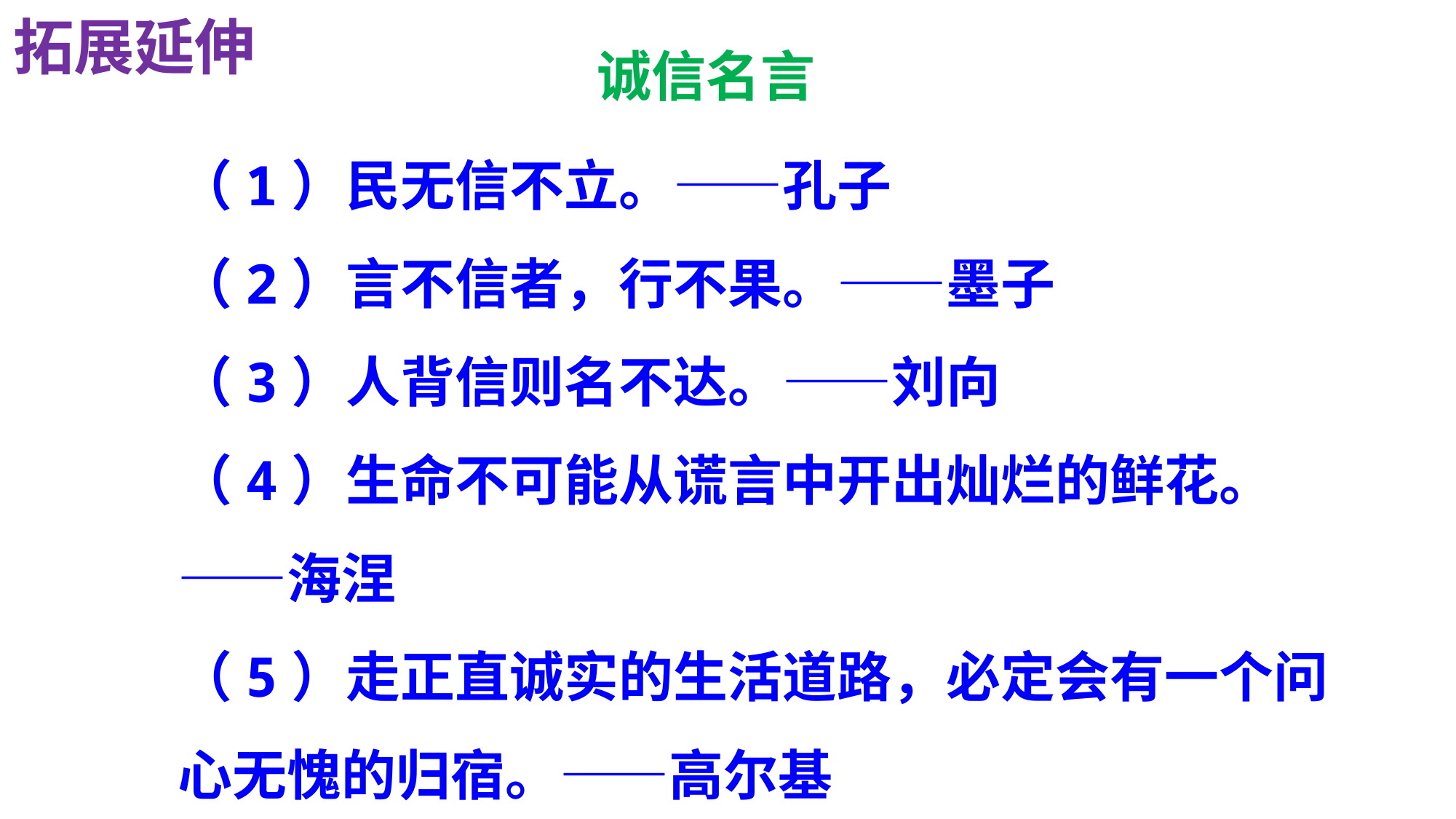

拓展延伸
诚信名言
（1）民无信不立。——孔子
（2）言不信者，行不果。——墨子
（3）人背信则名不达。——刘向
（4）生命不可能从谎言中开出灿烂的鲜花。——海涅
（5）走正直诚实的生活道路，必定会有一个问心无愧的归宿。——高尔基